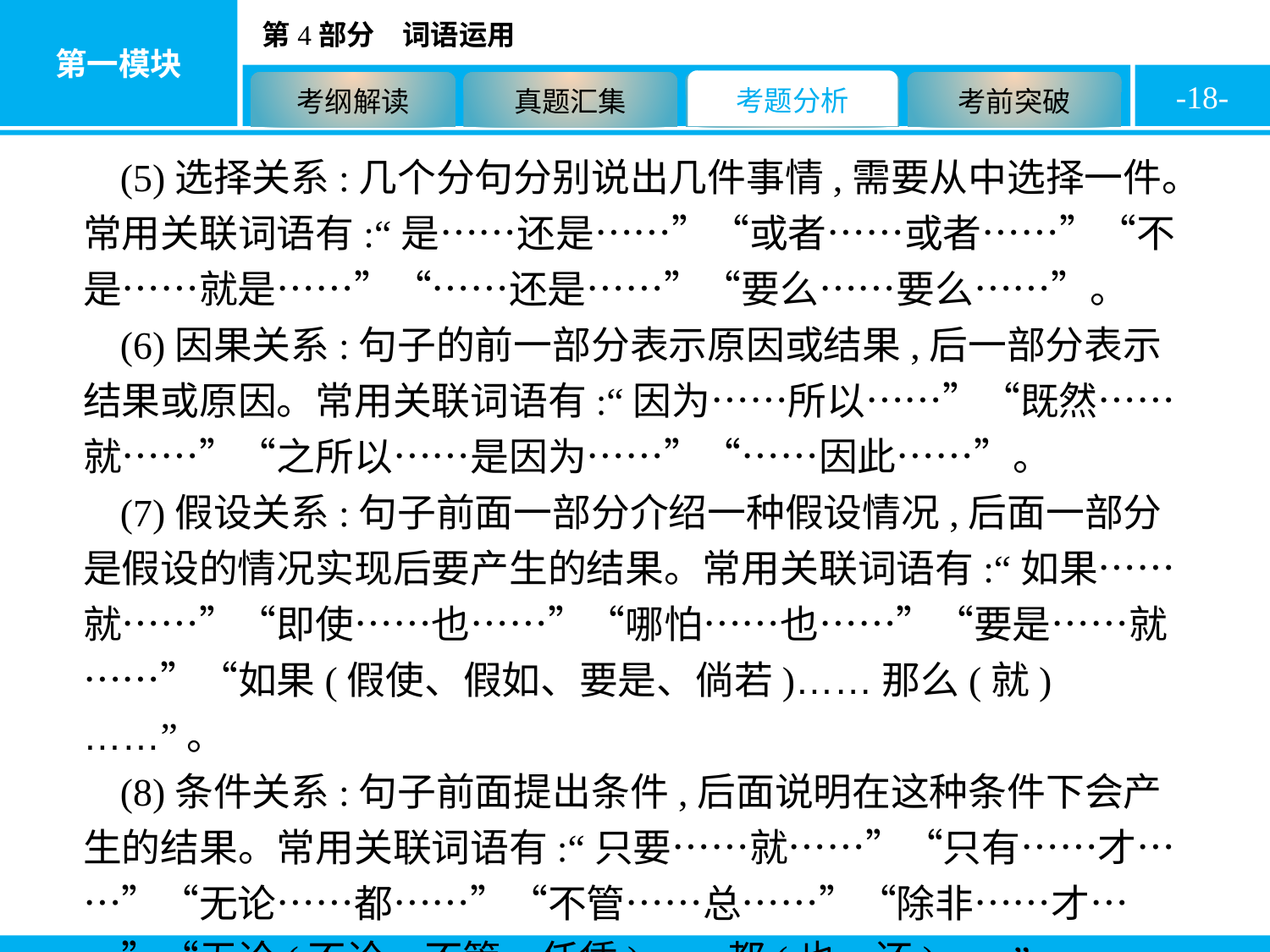

-18-
(5)选择关系:几个分句分别说出几件事情,需要从中选择一件。常用关联词语有:“是……还是……”“或者……或者……”“不是……就是……”“……还是……”“要么……要么……”。
(6)因果关系:句子的前一部分表示原因或结果,后一部分表示结果或原因。常用关联词语有:“因为……所以……”“既然……就……”“之所以……是因为……”“……因此……”。
(7)假设关系:句子前面一部分介绍一种假设情况,后面一部分是假设的情况实现后要产生的结果。常用关联词语有:“如果……就……”“即使……也……”“哪怕……也……”“要是……就……”“如果(假使、假如、要是、倘若)……那么(就)……”。
(8)条件关系:句子前面提出条件,后面说明在这种条件下会产生的结果。常用关联词语有:“只要……就……”“只有……才……”“无论……都……”“不管……总……”“除非……才……”“无论(不论、不管、任凭)……都(也、还)……”。